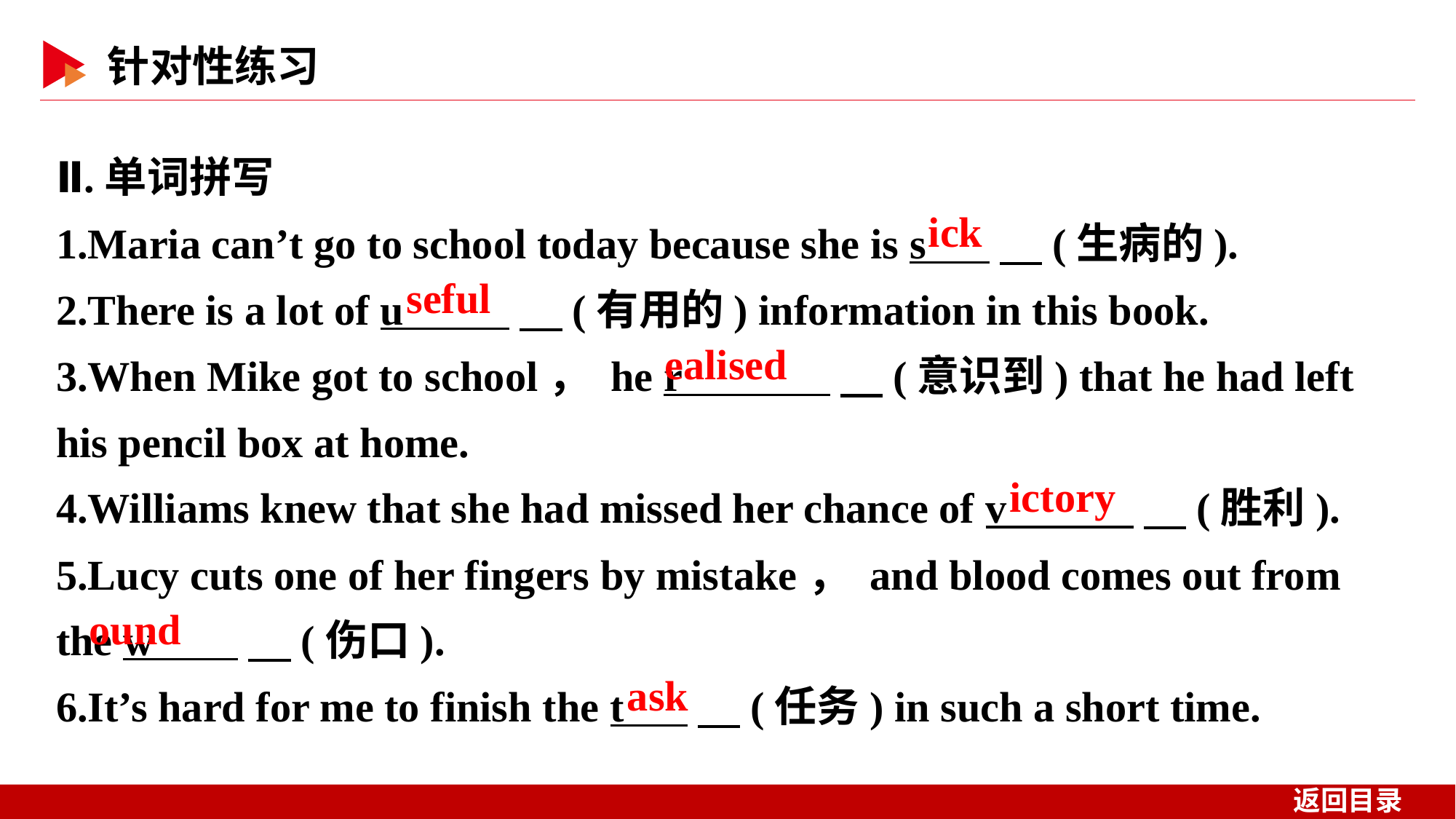

Ⅱ.单词拼写
1.Maria can’t go to school today because she is s      　(生病的).
2.There is a lot of u          　(有用的) information in this book.
3.When Mike got to school， he r              　(意识到) that he had left his pencil box at home.
4.Williams knew that she had missed her chance of v            　(胜利).
5.Lucy cuts one of her fingers by mistake， and blood comes out from the w        　(伤口).
6.It’s hard for me to finish the t      　(任务) in such a short time.
ick
seful
ealised
ictory
ound
ask